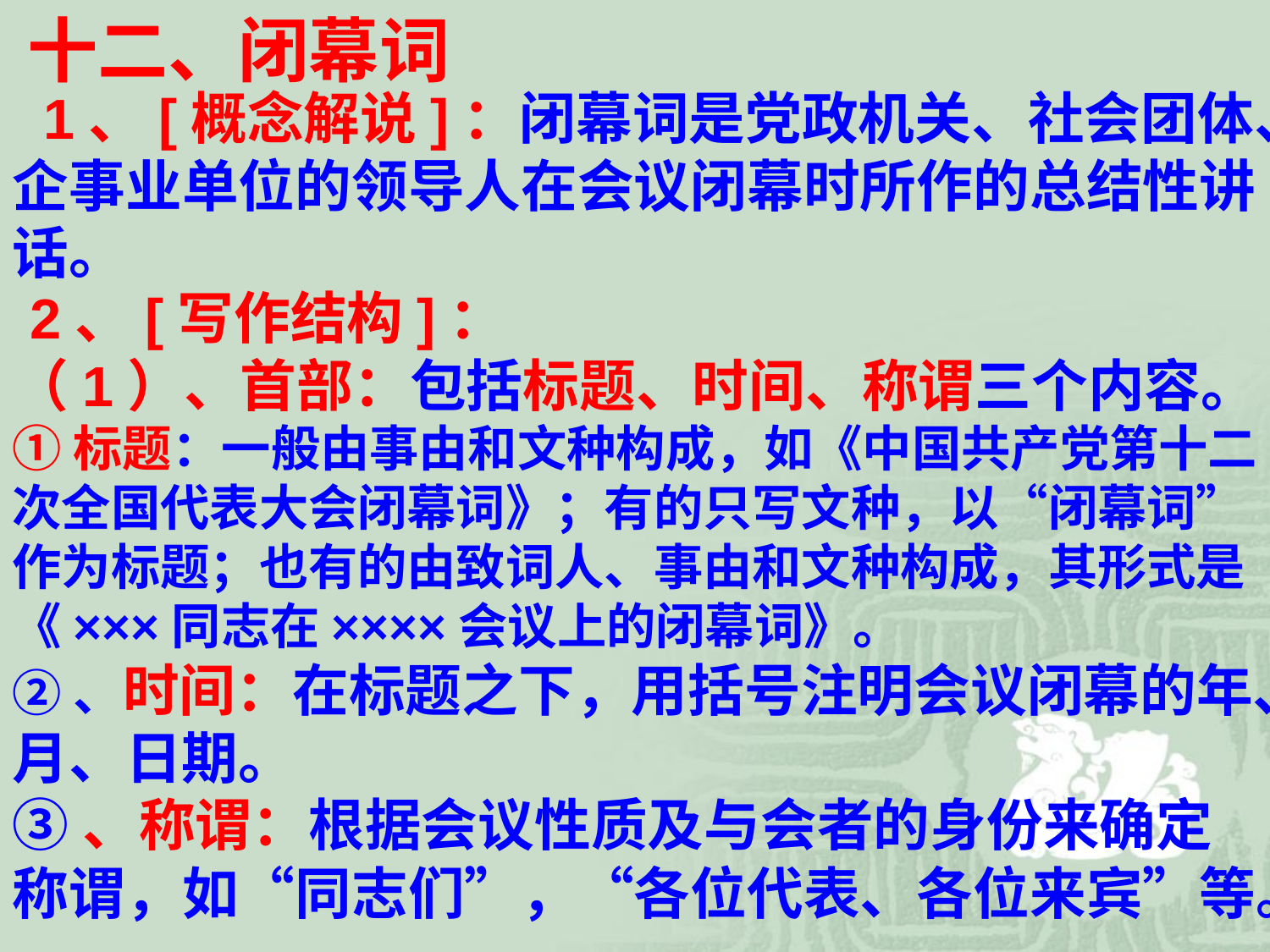

十二、闭幕词
  1、[概念解说]：闭幕词是党政机关、社会团体、企事业单位的领导人在会议闭幕时所作的总结性讲话。
  2、[写作结构]：
（1）、首部：包括标题、时间、称谓三个内容。
①标题：一般由事由和文种构成，如《中国共产党第十二次全国代表大会闭幕词》；有的只写文种，以“闭幕词”作为标题；也有的由致词人、事由和文种构成，其形式是《×××同志在××××会议上的闭幕词》。
②、时间：在标题之下，用括号注明会议闭幕的年、月、日期。
③、称谓：根据会议性质及与会者的身份来确定称谓，如“同志们”，“各位代表、各位来宾”等。